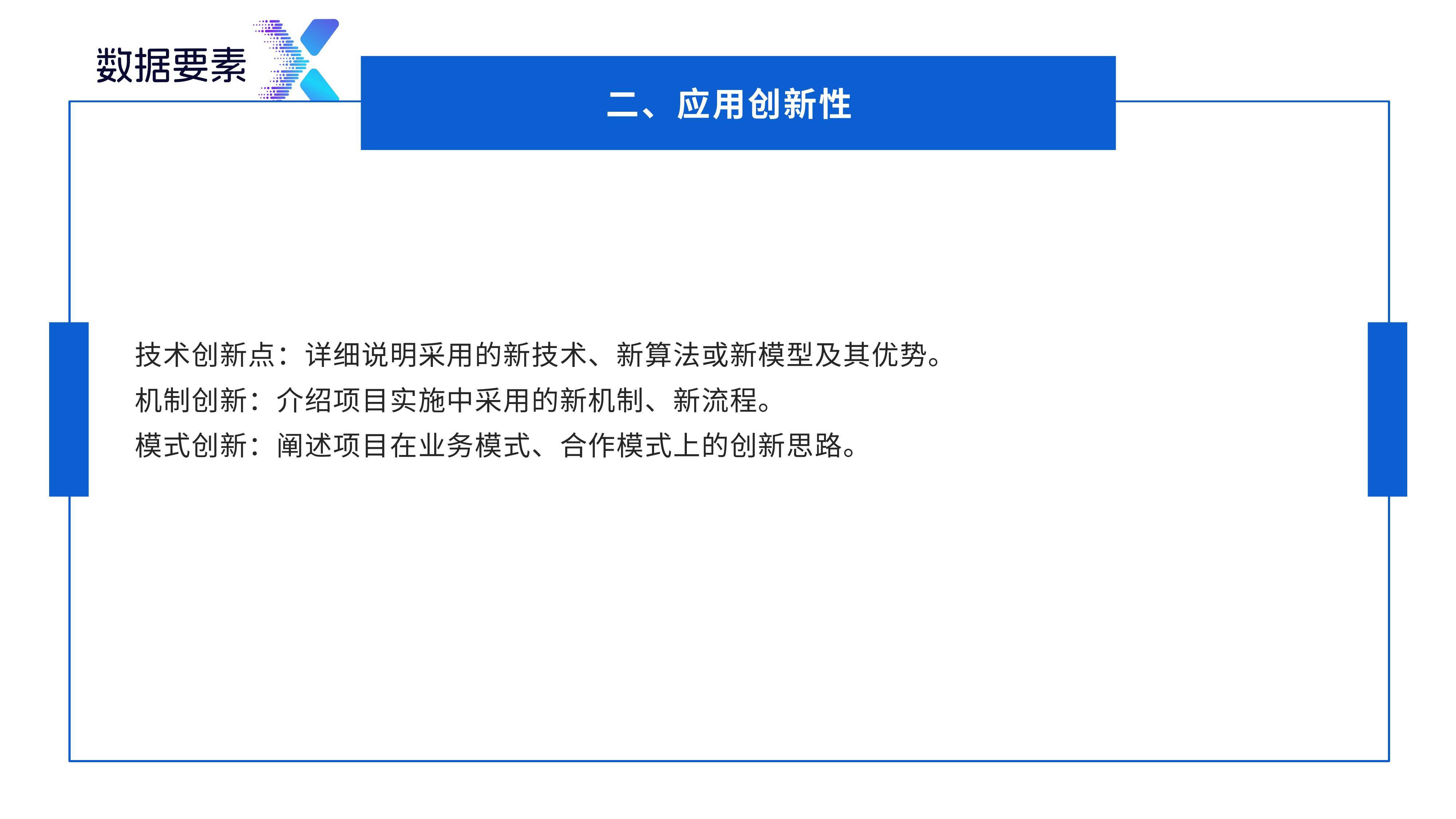

二、应用创新性

技术创新点：详细说明采用的新技术、新算法或新模型及其优势。
机制创新：介绍项目实施中采用的新机制、新流程。
模式创新：阐述项目在业务模式、合作模式上的创新思路。